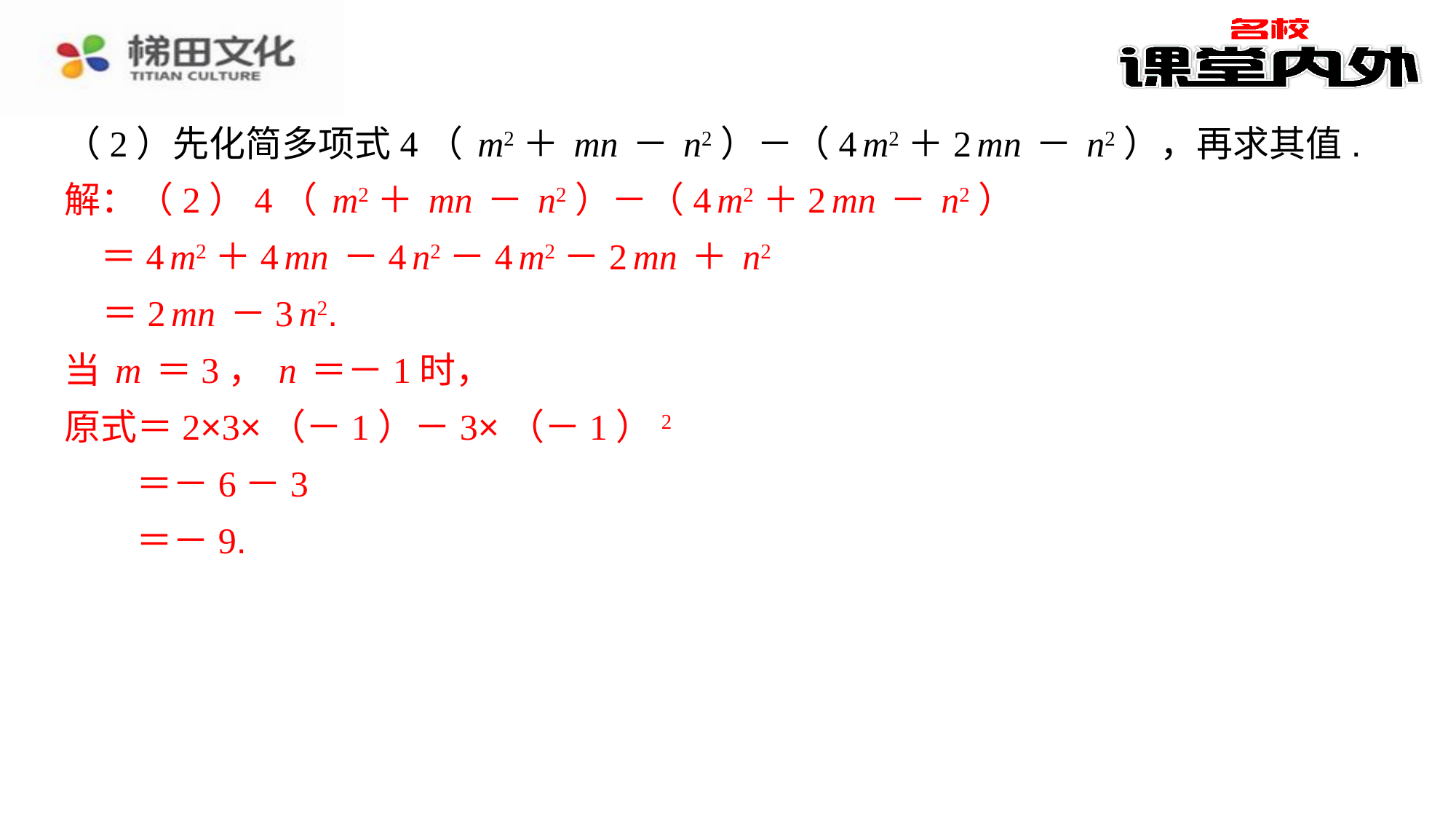

（2）先化简多项式4（m2＋mn－n2）－（4m2＋2mn－n2），再求其值.
解：（2）4（m2＋mn－n2）－（4m2＋2mn－n2）
　＝4m2＋4mn－4n2－4m2－2mn＋n2
＝2mn－3n2.
当m＝3，n＝－1时，
原式＝2×3×（－1）－3×（－1）2
＝－6－3
＝－9.
解：（2）4（m2＋mn－n2）－（4m2＋2mn－n2）
＝4m2＋4mn－4n2－4m2－2mn＋n2
＝2mn－3n2.
当m＝3，n＝－1时，
原式＝2×3×（－1）－3×（－1）2
＝－6－3
＝－9.